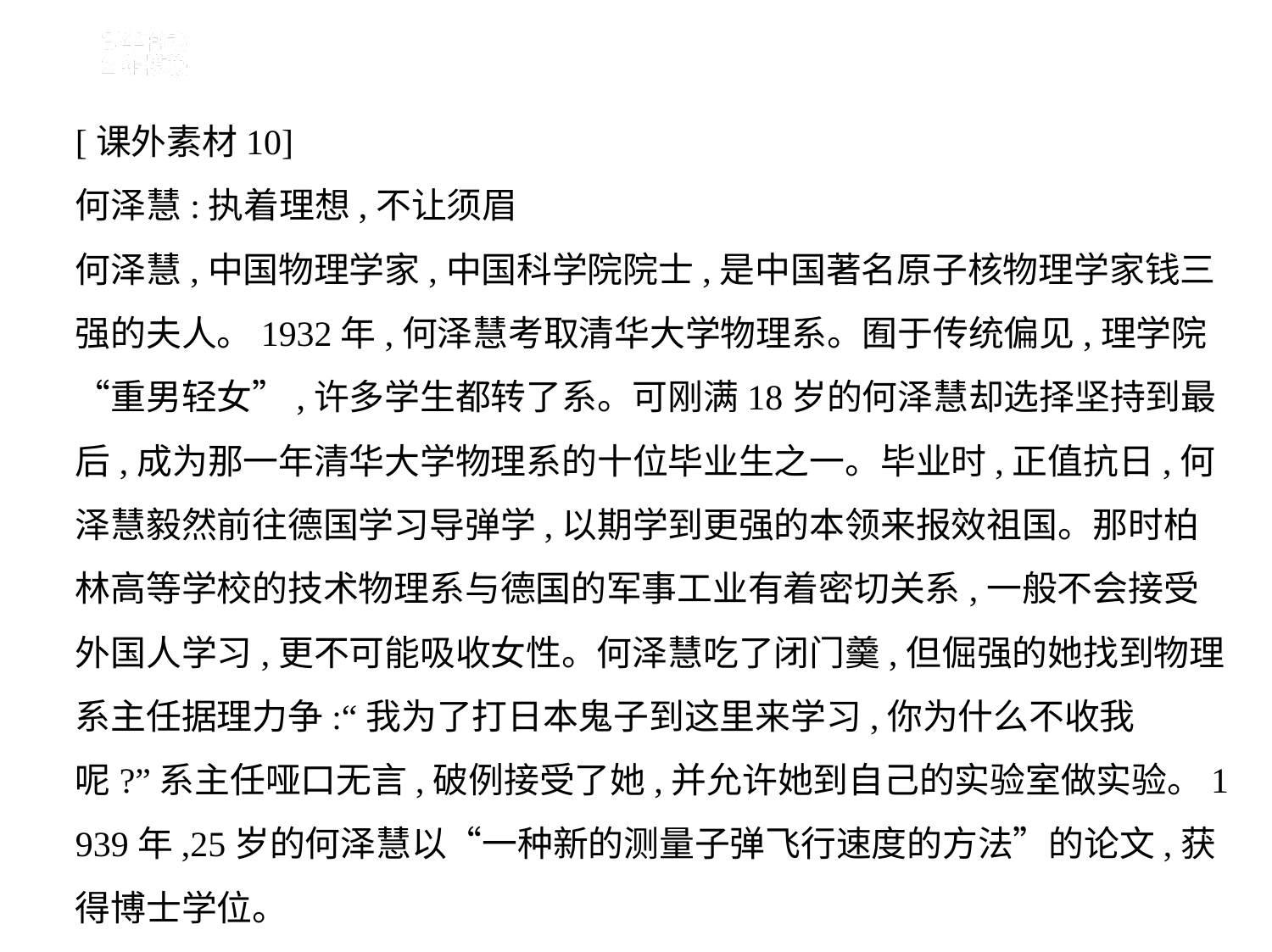

[课外素材10]
何泽慧:执着理想,不让须眉
何泽慧,中国物理学家,中国科学院院士,是中国著名原子核物理学家钱三
强的夫人。1932年,何泽慧考取清华大学物理系。囿于传统偏见,理学院
“重男轻女”,许多学生都转了系。可刚满18岁的何泽慧却选择坚持到最
后,成为那一年清华大学物理系的十位毕业生之一。毕业时,正值抗日,何
泽慧毅然前往德国学习导弹学,以期学到更强的本领来报效祖国。那时柏
林高等学校的技术物理系与德国的军事工业有着密切关系,一般不会接受
外国人学习,更不可能吸收女性。何泽慧吃了闭门羹,但倔强的她找到物理
系主任据理力争:“我为了打日本鬼子到这里来学习,你为什么不收我
呢?”系主任哑口无言,破例接受了她,并允许她到自己的实验室做实验。1
939年,25岁的何泽慧以“一种新的测量子弹飞行速度的方法”的论文,获
得博士学位。